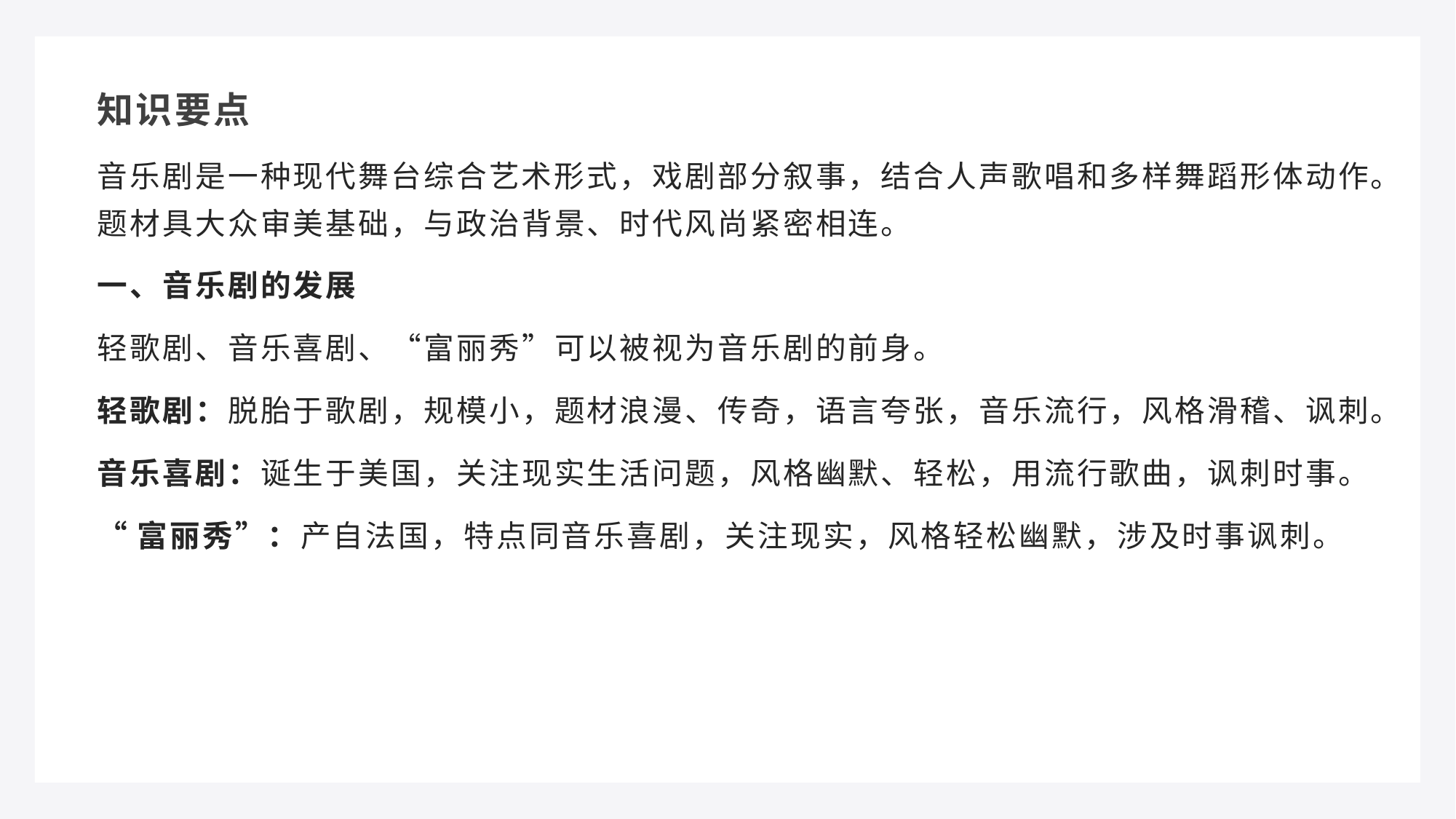

知识要点
音乐剧是一种现代舞台综合艺术形式，戏剧部分叙事，结合人声歌唱和多样舞蹈形体动作。题材具大众审美基础，与政治背景、时代风尚紧密相连。
一、音乐剧的发展
轻歌剧、音乐喜剧、“富丽秀”可以被视为音乐剧的前身。
轻歌剧：脱胎于歌剧，规模小，题材浪漫、传奇，语言夸张，音乐流行，风格滑稽、讽刺。
音乐喜剧：诞生于美国，关注现实生活问题，风格幽默、轻松，用流行歌曲，讽刺时事。
“富丽秀”：产自法国，特点同音乐喜剧，关注现实，风格轻松幽默，涉及时事讽刺。